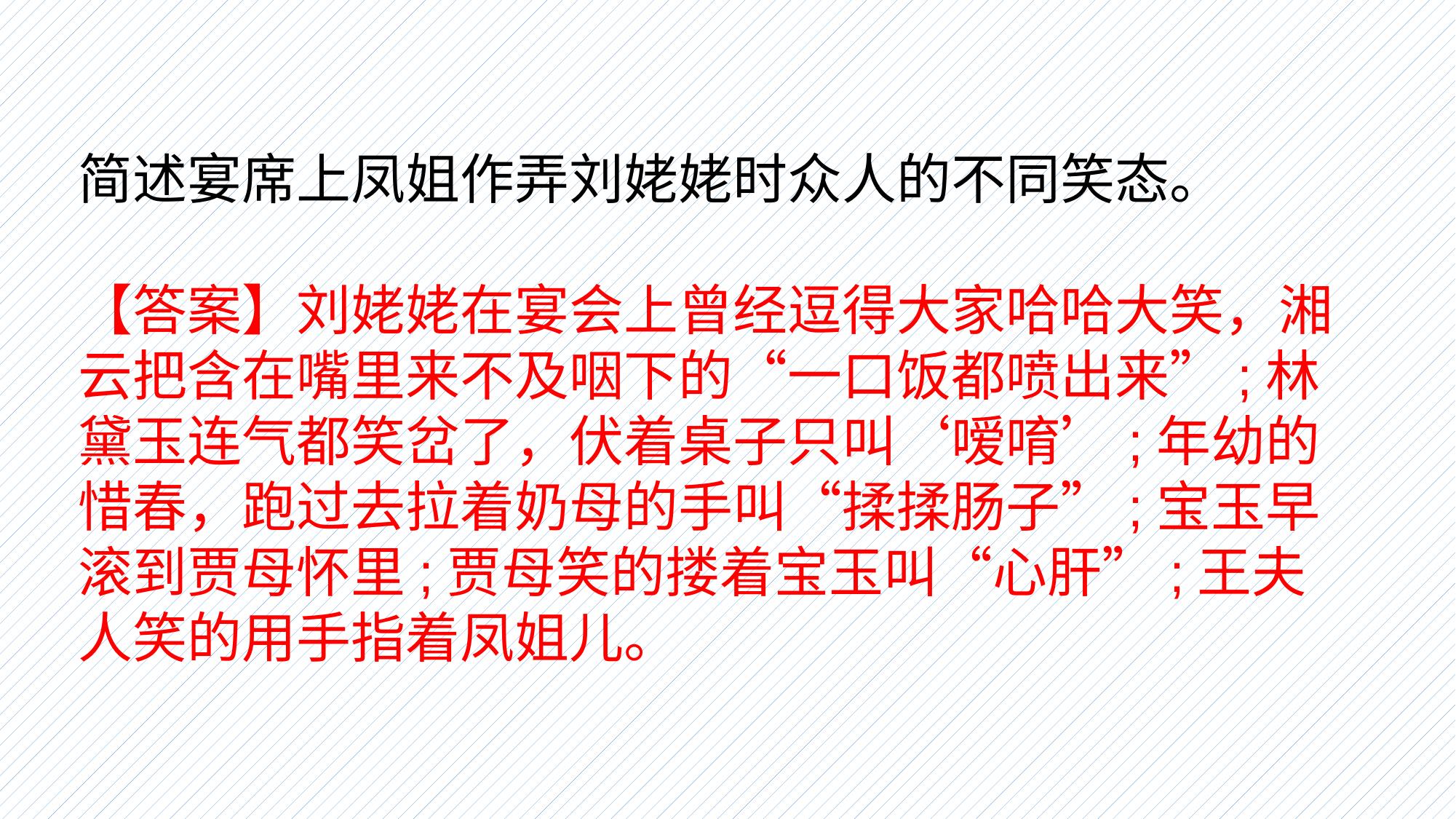

简述宴席上凤姐作弄刘姥姥时众人的不同笑态。

【答案】刘姥姥在宴会上曾经逗得大家哈哈大笑，湘云把含在嘴里来不及咽下的“一口饭都喷出来”;林黛玉连气都笑岔了，伏着桌子只叫‘嗳唷’;年幼的惜春，跑过去拉着奶母的手叫“揉揉肠子”;宝玉早滚到贾母怀里;贾母笑的搂着宝玉叫“心肝”;王夫人笑的用手指着凤姐儿。